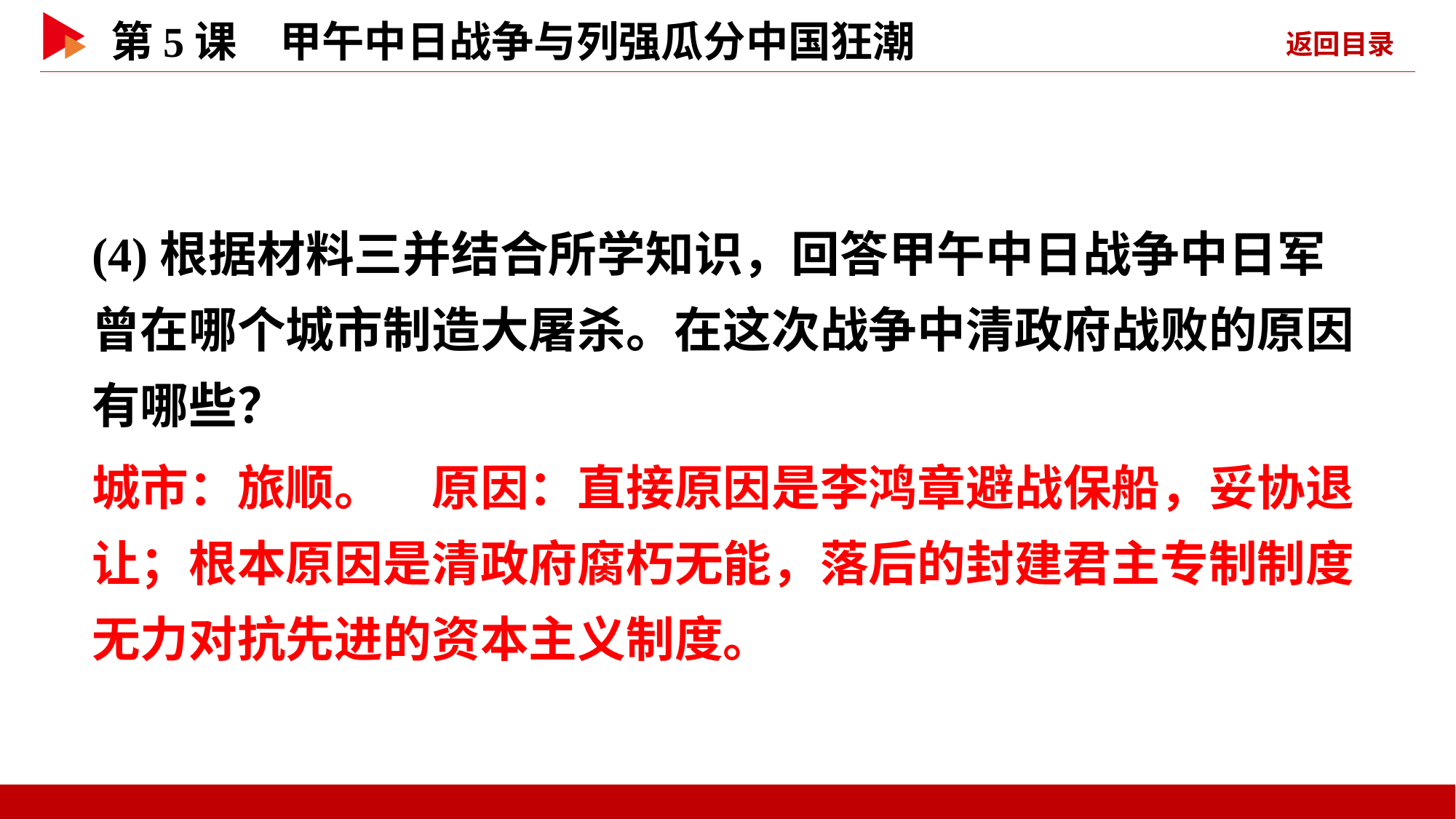

(4)根据材料三并结合所学知识，回答甲午中日战争中日军曾在哪个城市制造大屠杀。在这次战争中清政府战败的原因有哪些？
城市：旅顺。　原因：直接原因是李鸿章避战保船，妥协退让；根本原因是清政府腐朽无能，落后的封建君主专制制度无力对抗先进的资本主义制度。